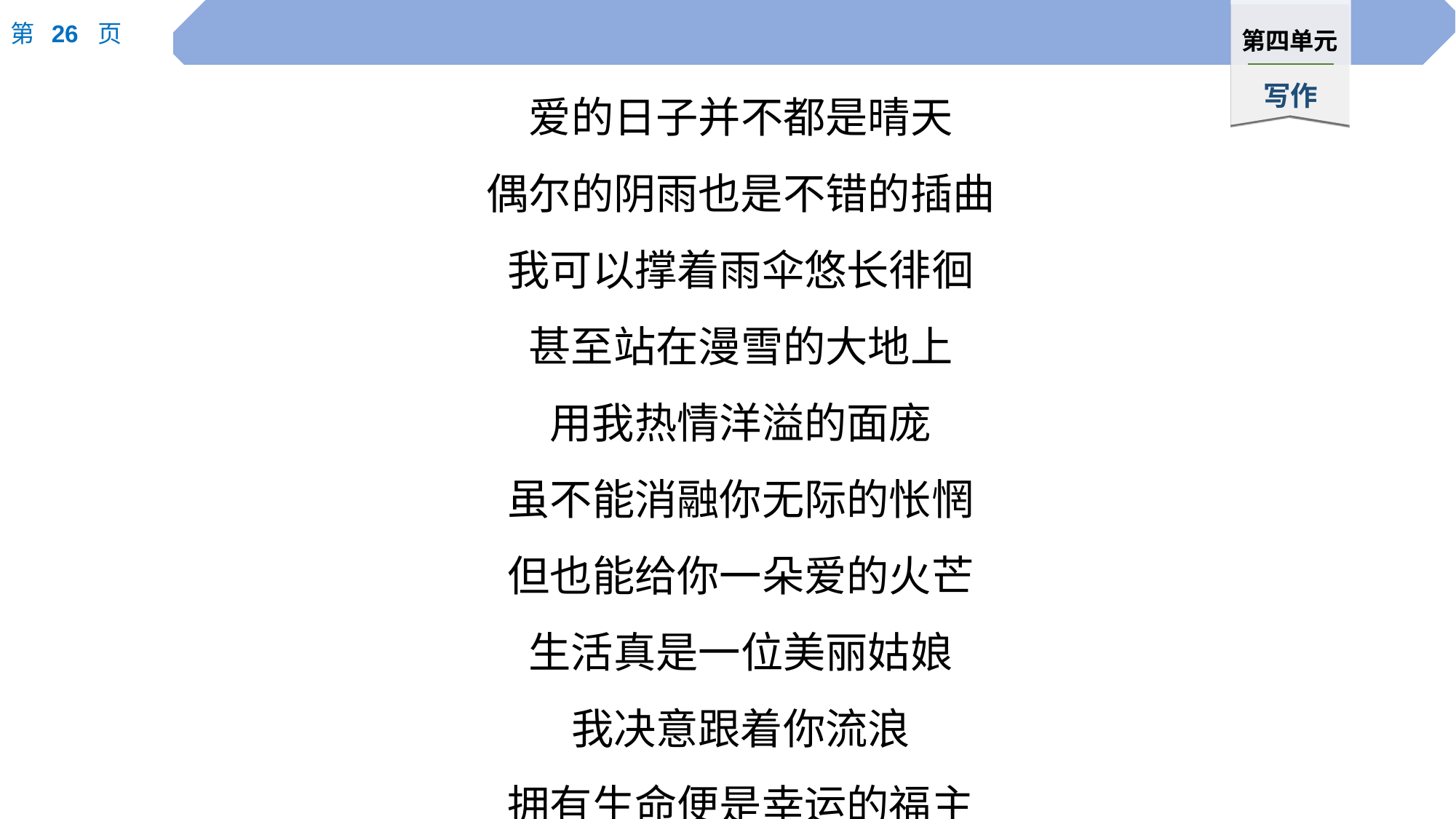

爱的日子并不都是晴天
偶尔的阴雨也是不错的插曲
我可以撑着雨伞悠长徘徊
甚至站在漫雪的大地上
用我热情洋溢的面庞
虽不能消融你无际的怅惘
但也能给你一朵爱的火芒
生活真是一位美丽姑娘
我决意跟着你流浪
拥有生命便是幸运的福主